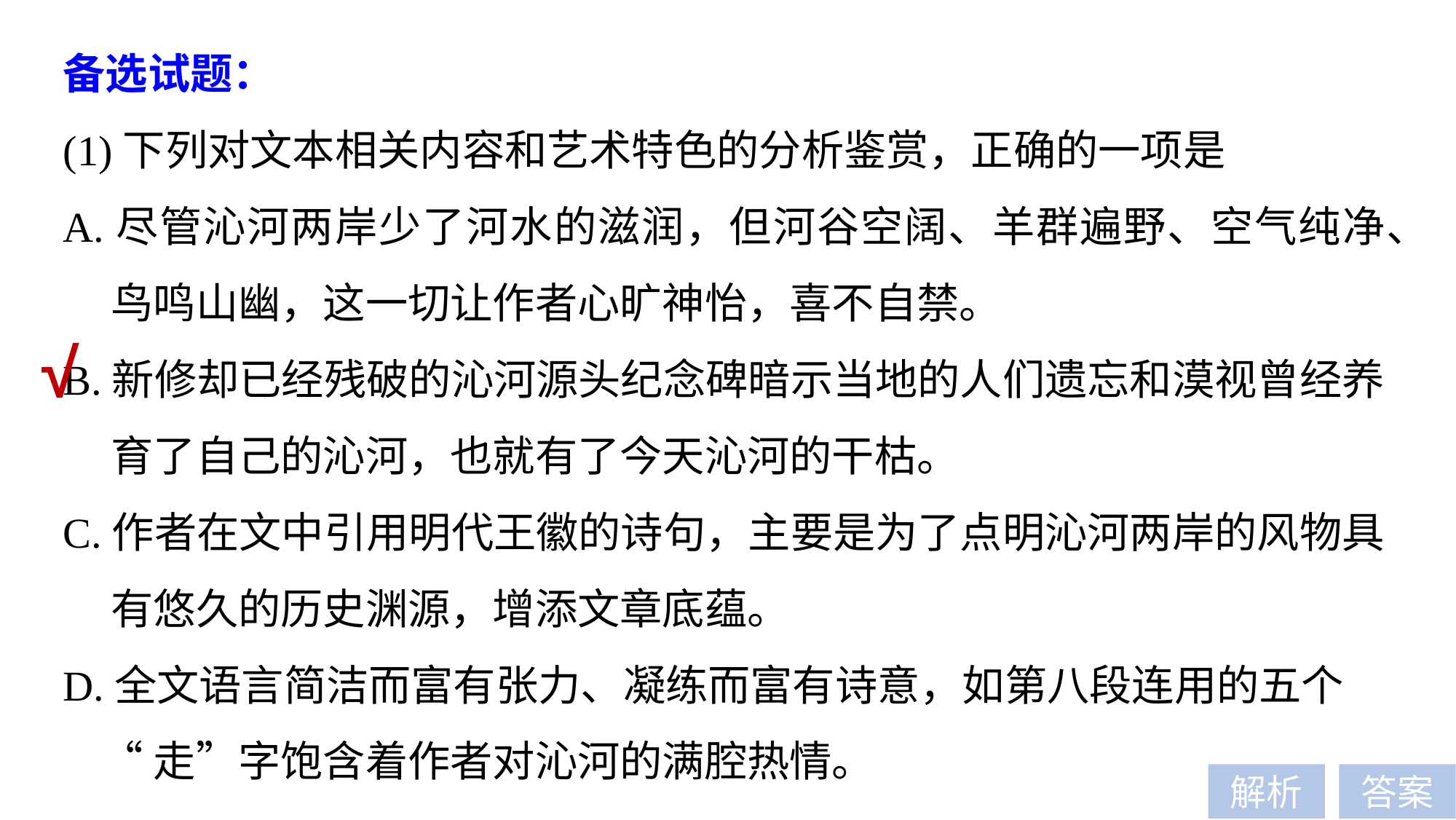

备选试题：
(1)下列对文本相关内容和艺术特色的分析鉴赏，正确的一项是
A.尽管沁河两岸少了河水的滋润，但河谷空阔、羊群遍野、空气纯净、
    鸟鸣山幽，这一切让作者心旷神怡，喜不自禁。
B.新修却已经残破的沁河源头纪念碑暗示当地的人们遗忘和漠视曾经养
    育了自己的沁河，也就有了今天沁河的干枯。
C.作者在文中引用明代王徽的诗句，主要是为了点明沁河两岸的风物具
    有悠久的历史渊源，增添文章底蕴。
D.全文语言简洁而富有张力、凝练而富有诗意，如第八段连用的五个
    “走”字饱含着作者对沁河的满腔热情。
√
解析
答案